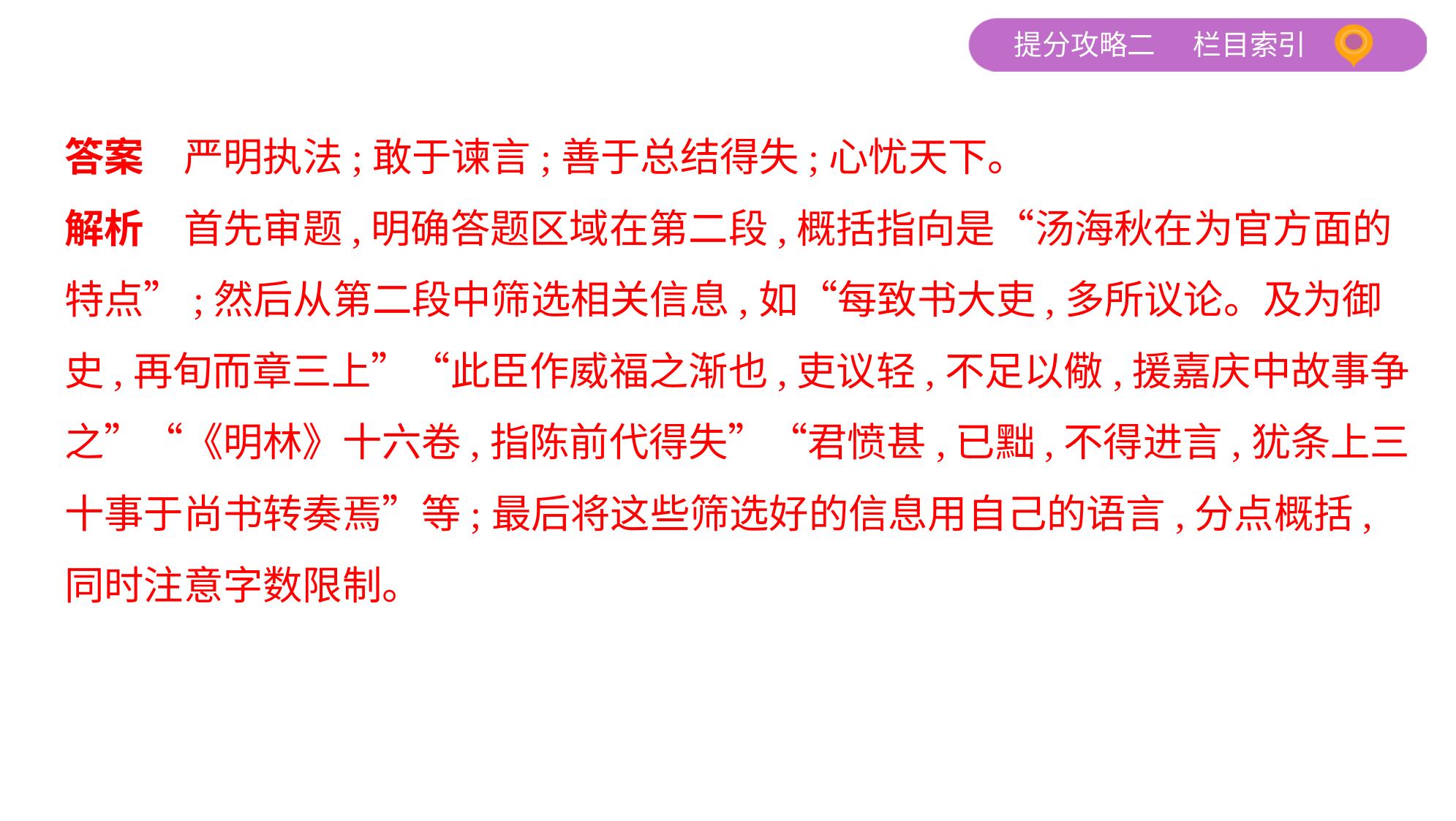

答案　严明执法;敢于谏言;善于总结得失;心忧天下。
解析　首先审题,明确答题区域在第二段,概括指向是“汤海秋在为官方面的
特点”;然后从第二段中筛选相关信息,如“每致书大吏,多所议论。及为御
史,再旬而章三上”“此臣作威福之渐也,吏议轻,不足以儆,援嘉庆中故事争
之”“《明林》十六卷,指陈前代得失”“君愤甚,已黜,不得进言,犹条上三
十事于尚书转奏焉”等;最后将这些筛选好的信息用自己的语言,分点概括,
同时注意字数限制。